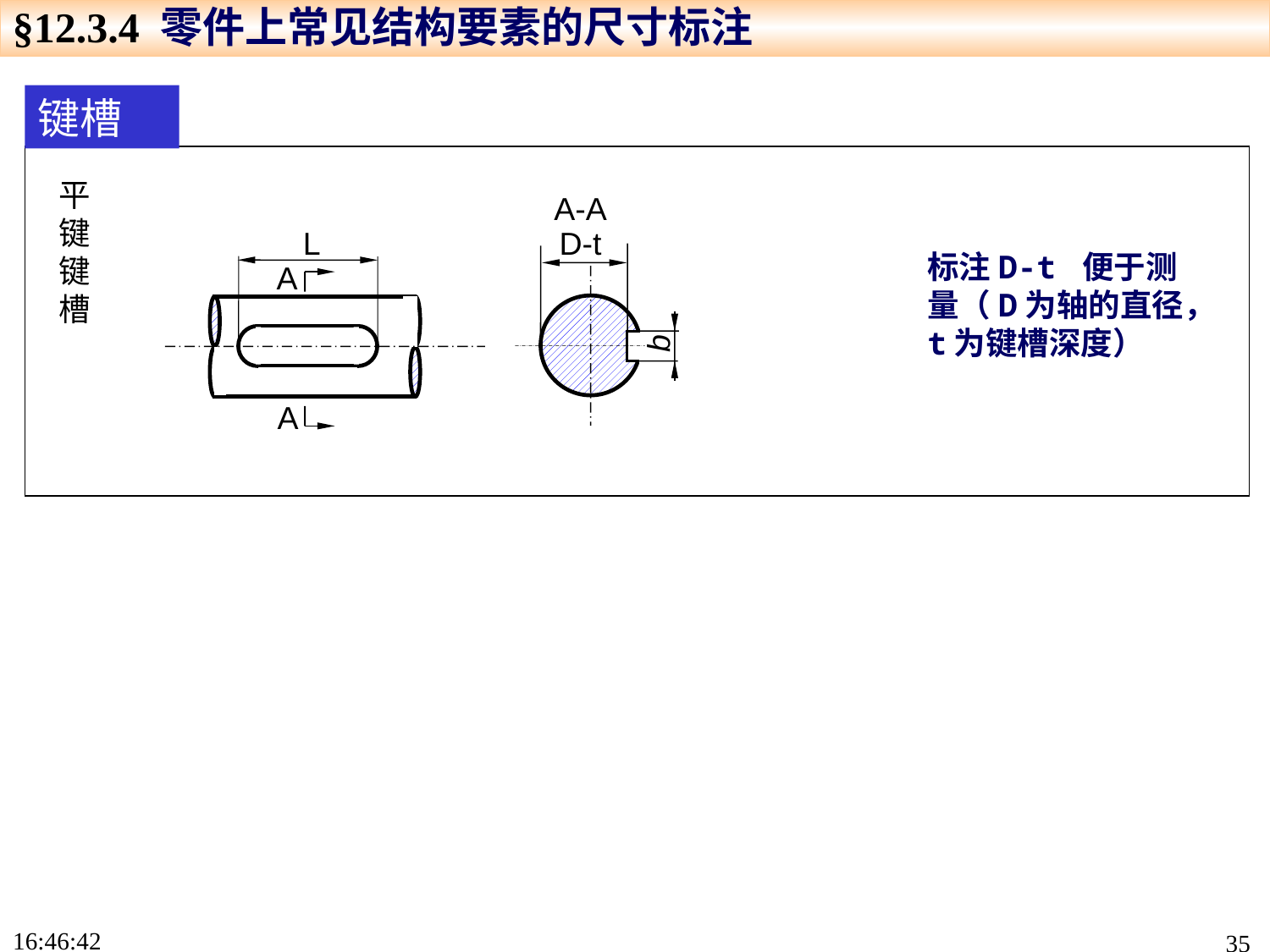

§12.3.4 零件上常见结构要素的尺寸标注
键槽

平键键槽
A-A
D-t

b

L
A

A

标注D-t 便于测量（D为轴的直径，t为键槽深度）
16:46:42
35